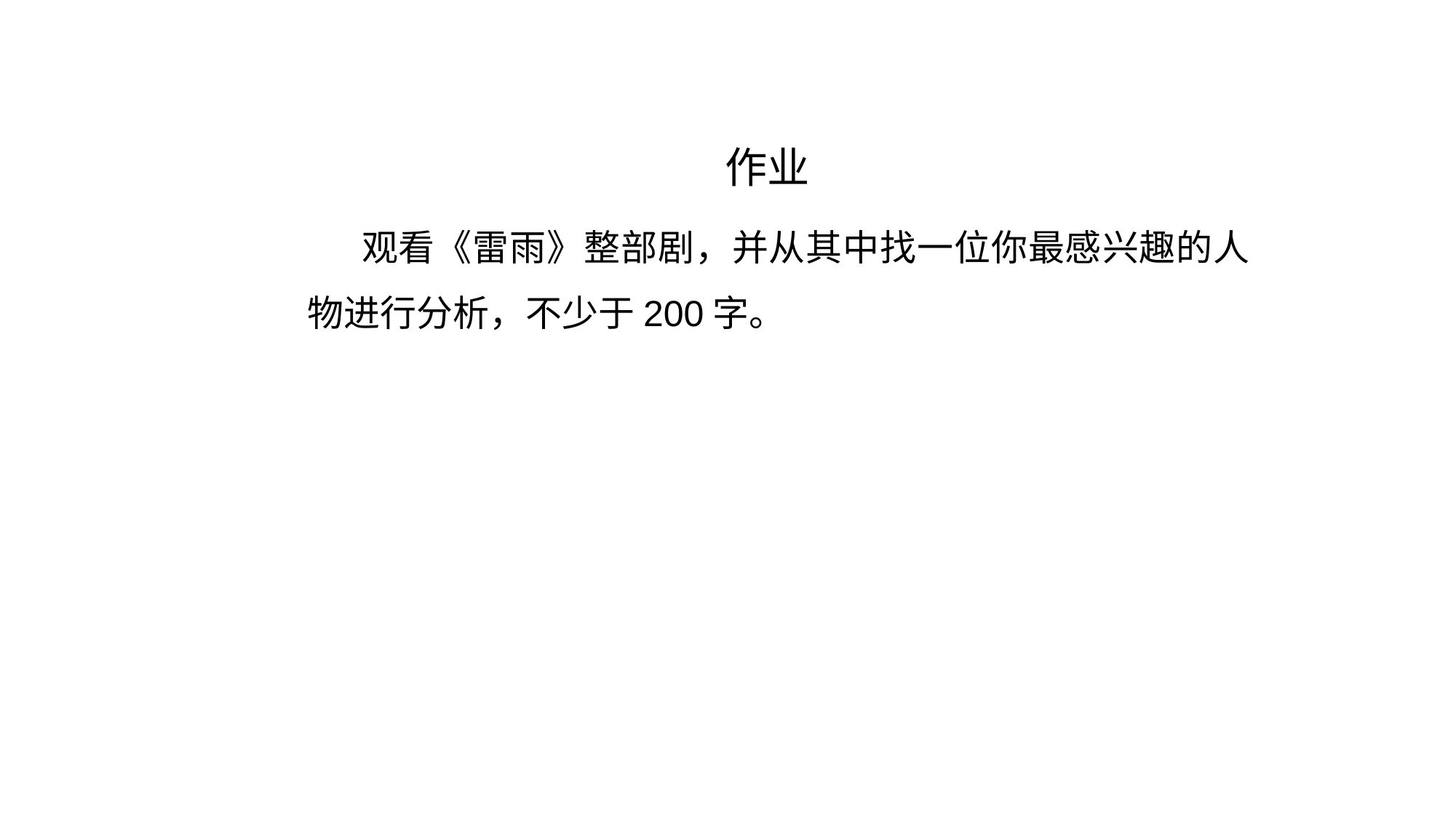

作业
观看《雷雨》整部剧，并从其中找一位你最感兴趣的人物进行分析，不少于200字。